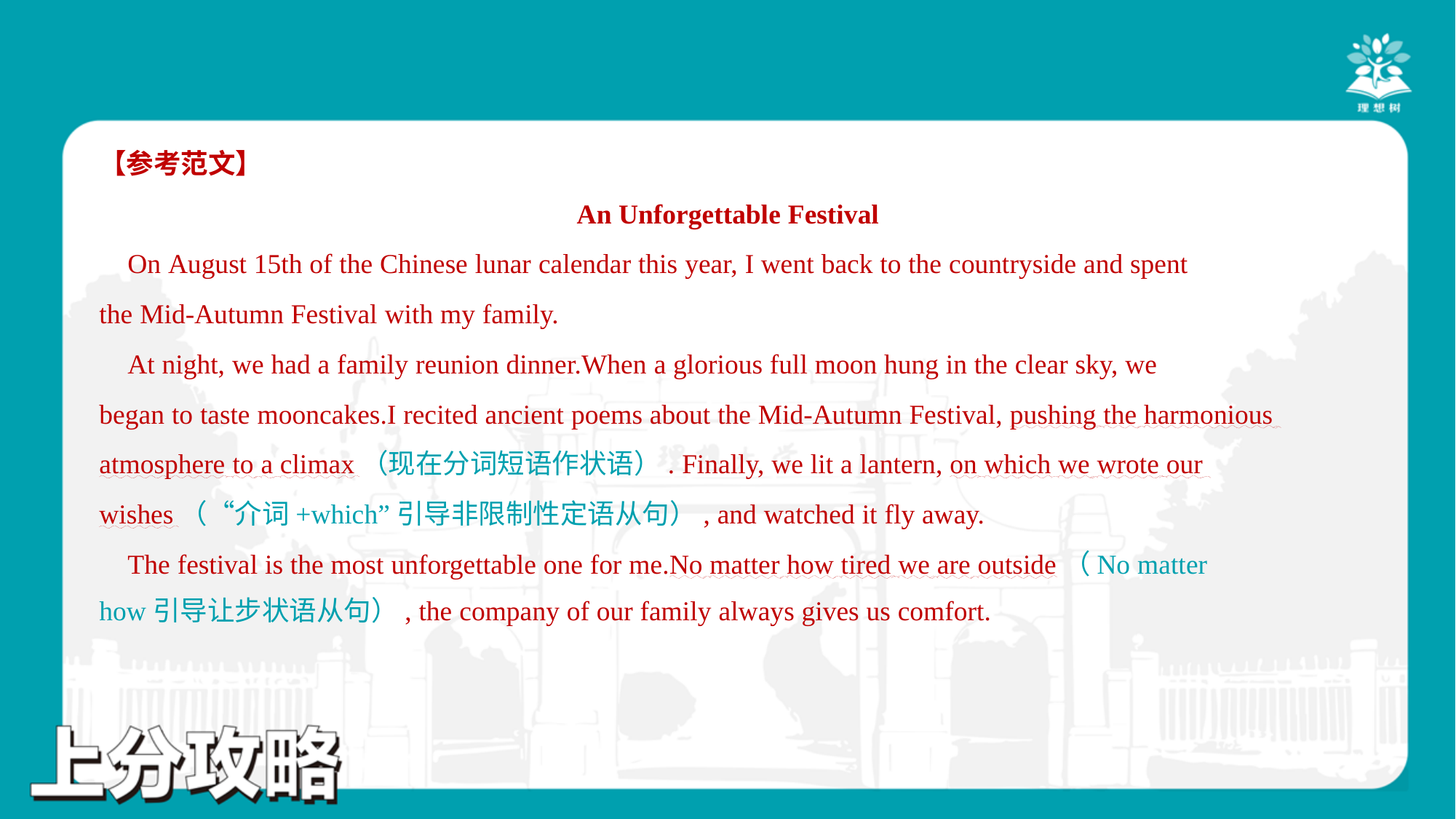

【参考范文】
An Unforgettable Festival
    On August 15th of the Chinese lunar calendar this year, I went back to the countryside and spent
the Mid-Autumn Festival with my family.
    At night, we had a family reunion dinner.When a glorious full moon hung in the clear sky, we
began to taste mooncakes.I recited ancient poems about the Mid-Autumn Festival, pushing the harmonious
atmosphere to a climax（现在分词短语作状语）. Finally, we lit a lantern, on which we wrote our
wishes（“介词+which”引导非限制性定语从句）, and watched it fly away.
    The festival is the most unforgettable one for me.No matter how tired we are outside（No matter
how引导让步状语从句）, the company of our family always gives us comfort.